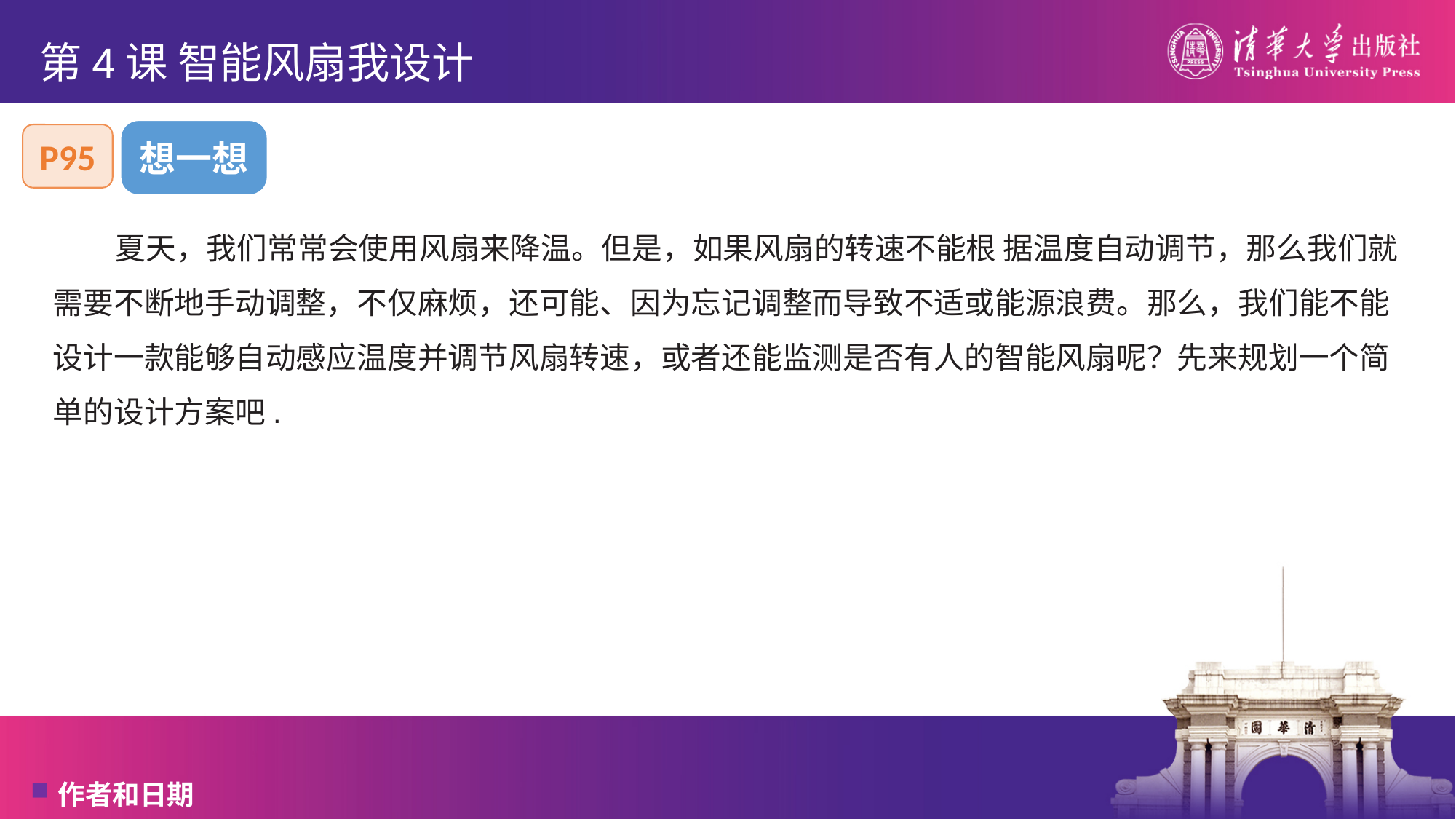

# 第4课 智能风扇我设计
想一想
P95
夏天，我们常常会使用风扇来降温。但是，如果风扇的转速不能根 据温度自动调节，那么我们就需要不断地手动调整，不仅麻烦，还可能、因为忘记调整而导致不适或能源浪费。那么，我们能不能设计一款能够自动感应温度并调节风扇转速，或者还能监测是否有人的智能风扇呢？先来规划一个简单的设计方案吧.
作者和日期